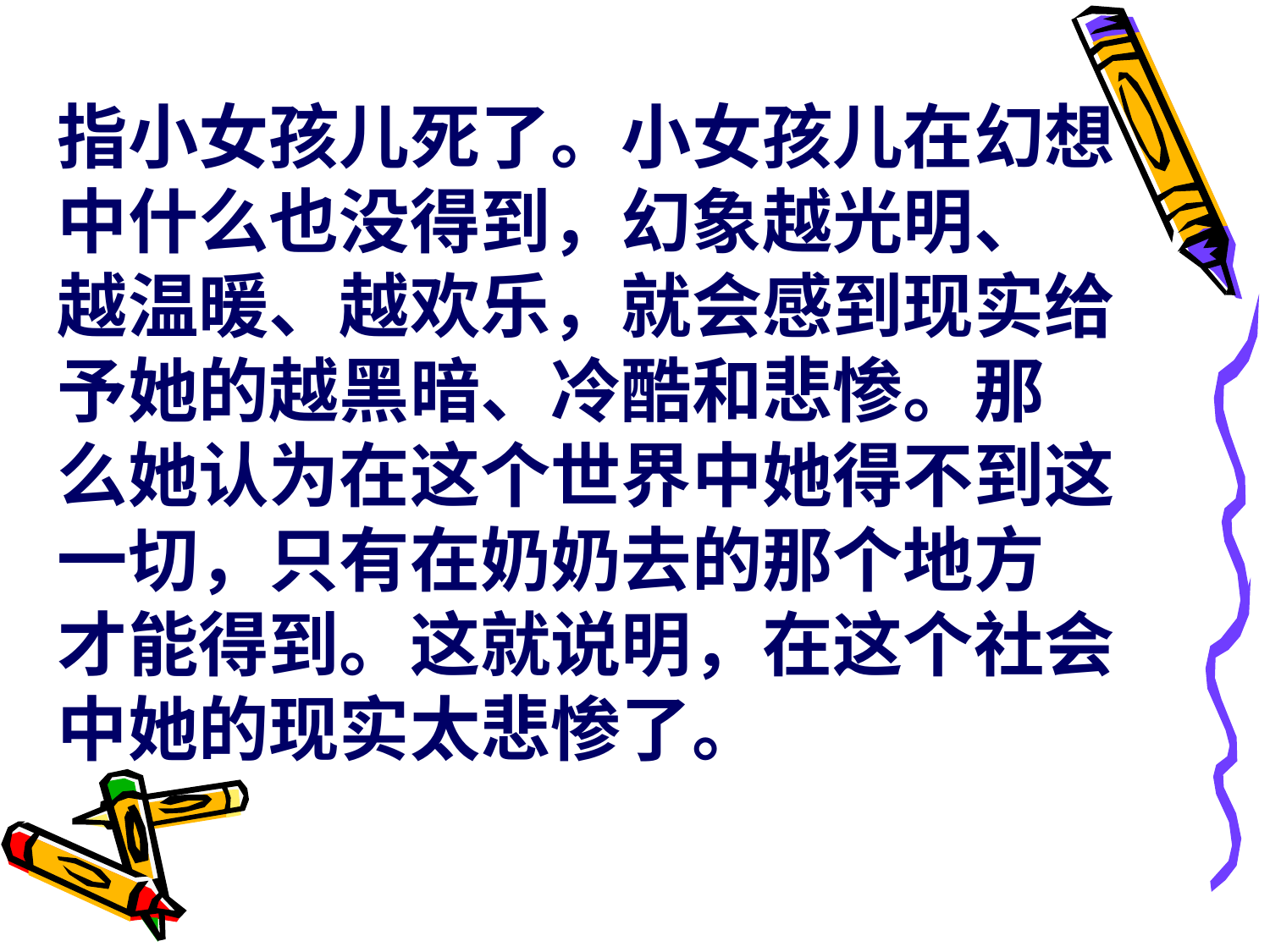

指小女孩儿死了。小女孩儿在幻想中什么也没得到，幻象越光明、
越温暖、越欢乐，就会感到现实给予她的越黑暗、冷酷和悲惨。那
么她认为在这个世界中她得不到这一切，只有在奶奶去的那个地方
才能得到。这就说明，在这个社会中她的现实太悲惨了。